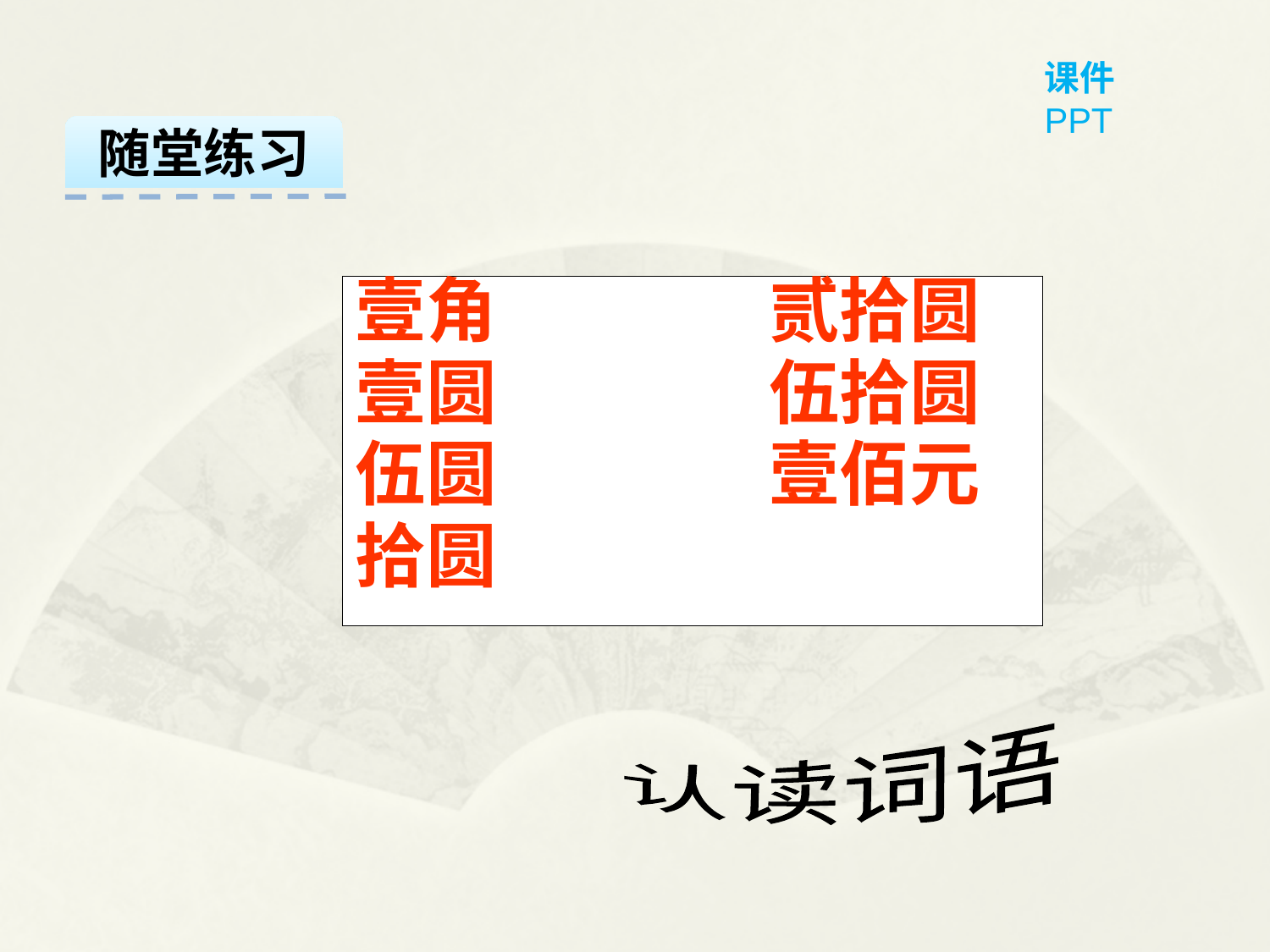

课件PPT
随堂练习

壹角                 贰拾圆
壹圆                 伍拾圆
伍圆                 壹佰元
拾圆
认读词语